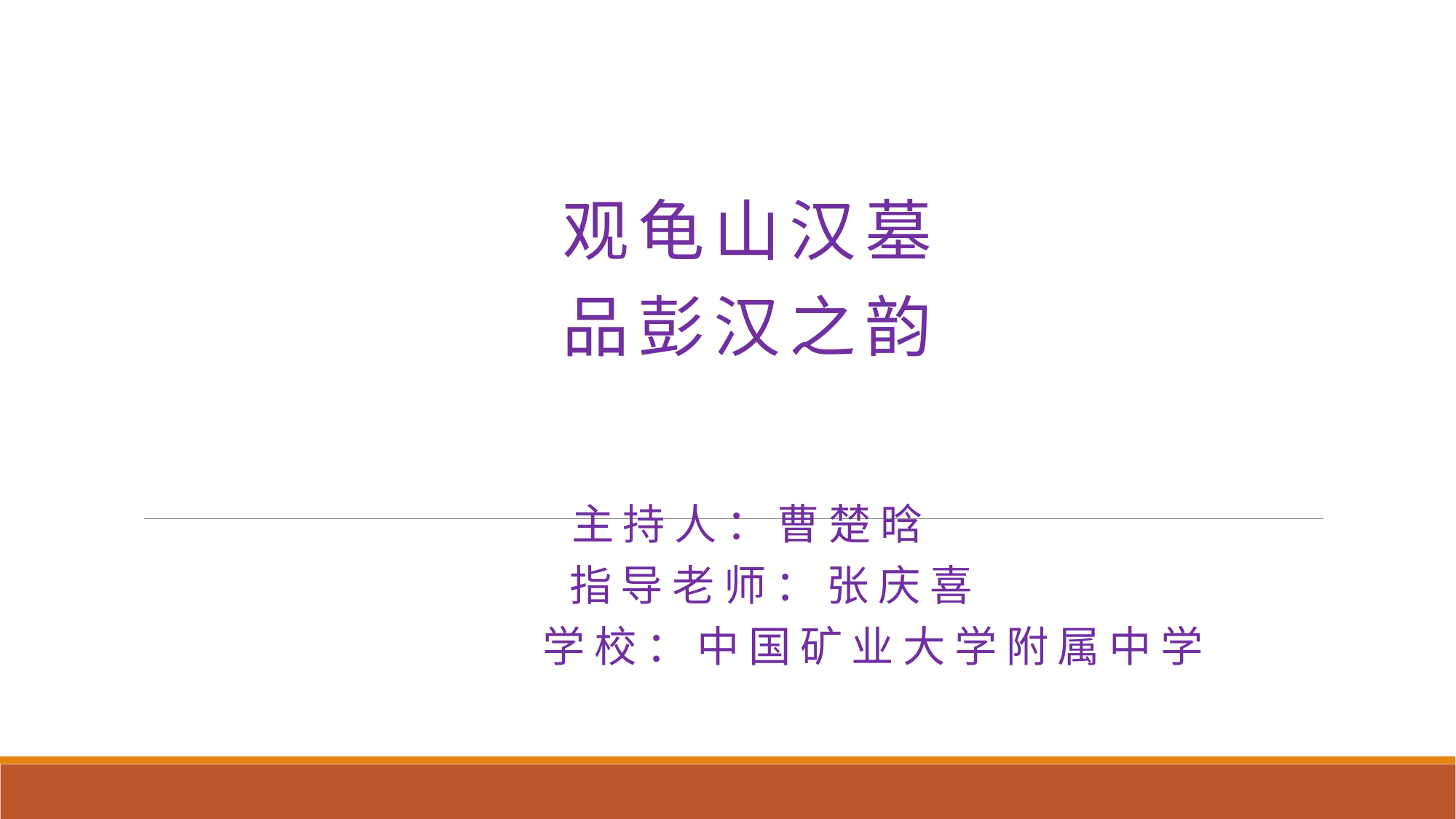

观龟山汉墓
品彭汉之韵

主持人：曹楚晗
  指导老师：张庆喜
              学校：中国矿业大学附属中学